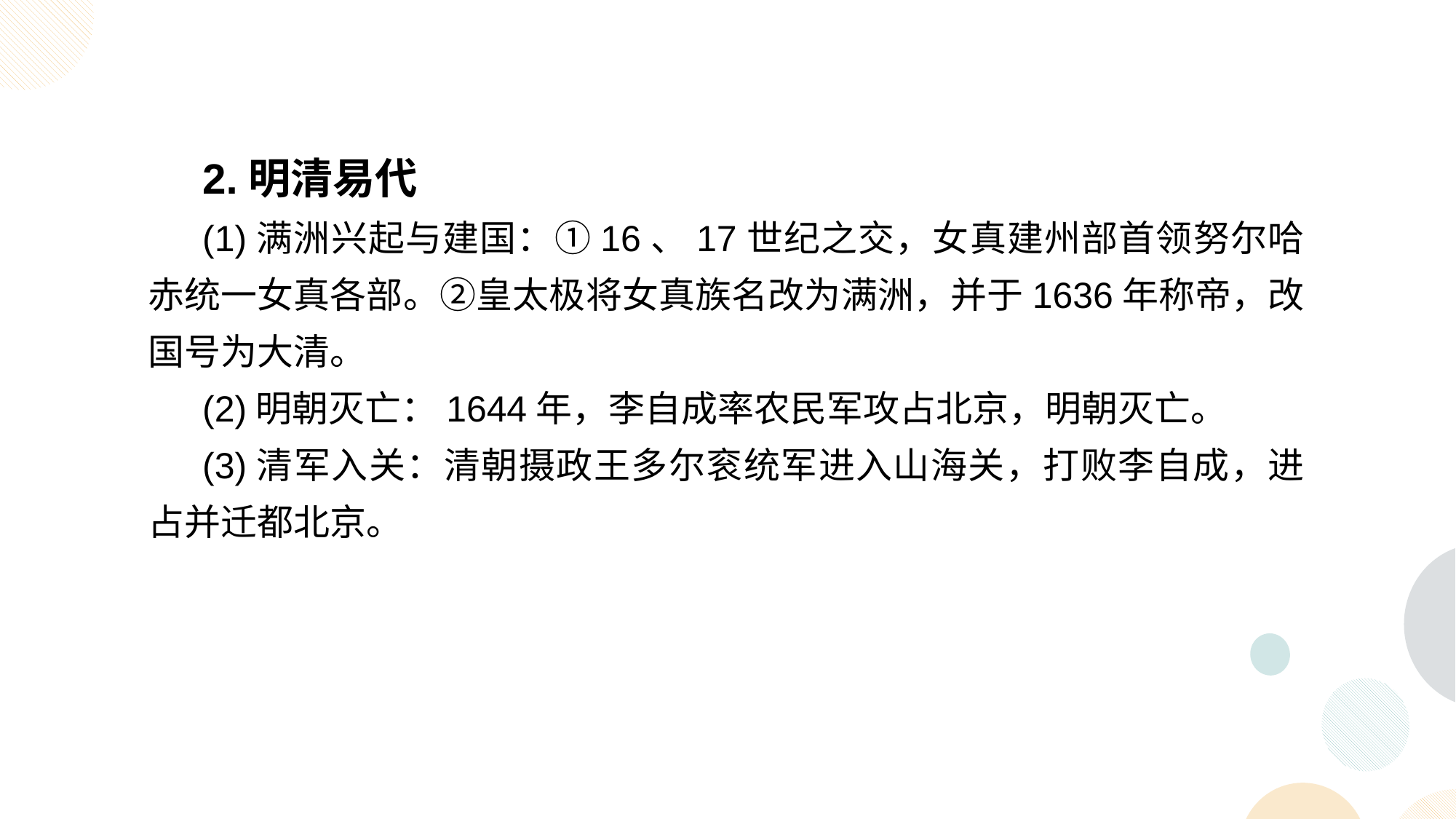

2.明清易代
(1)满洲兴起与建国：①16、17世纪之交，女真建州部首领努尔哈赤统一女真各部。②皇太极将女真族名改为满洲，并于1636年称帝，改国号为大清。
(2)明朝灭亡：1644年，李自成率农民军攻占北京，明朝灭亡。
(3)清军入关：清朝摄政王多尔衮统军进入山海关，打败李自成，进占并迁都北京。